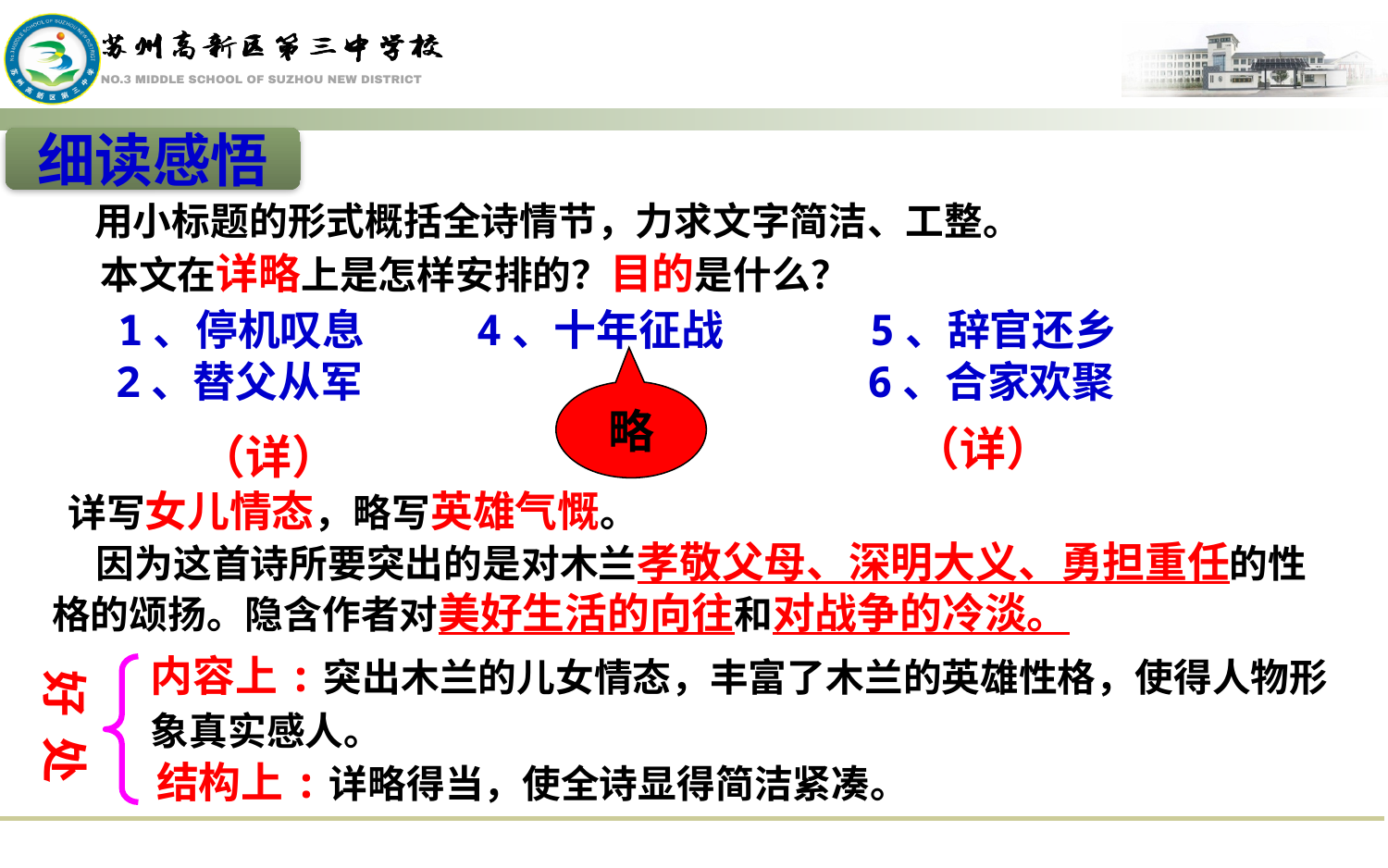

细读感悟
用小标题的形式概括全诗情节，力求文字简洁、工整。
本文在详略上是怎样安排的？目的是什么？
1、停机叹息
4、十年征战
5、辞官还乡
2、替父从军
6、合家欢聚
略
（详）
（详）
 详写女儿情态，略写英雄气慨。
    因为这首诗所要突出的是对木兰孝敬父母、深明大义、勇担重任的性格的颂扬。隐含作者对美好生活的向往和对战争的冷淡。
内容上:突出木兰的儿女情态，丰富了木兰的英雄性格，使得人物形象真实感人。
好  处

结构上:详略得当，使全诗显得简洁紧凑。